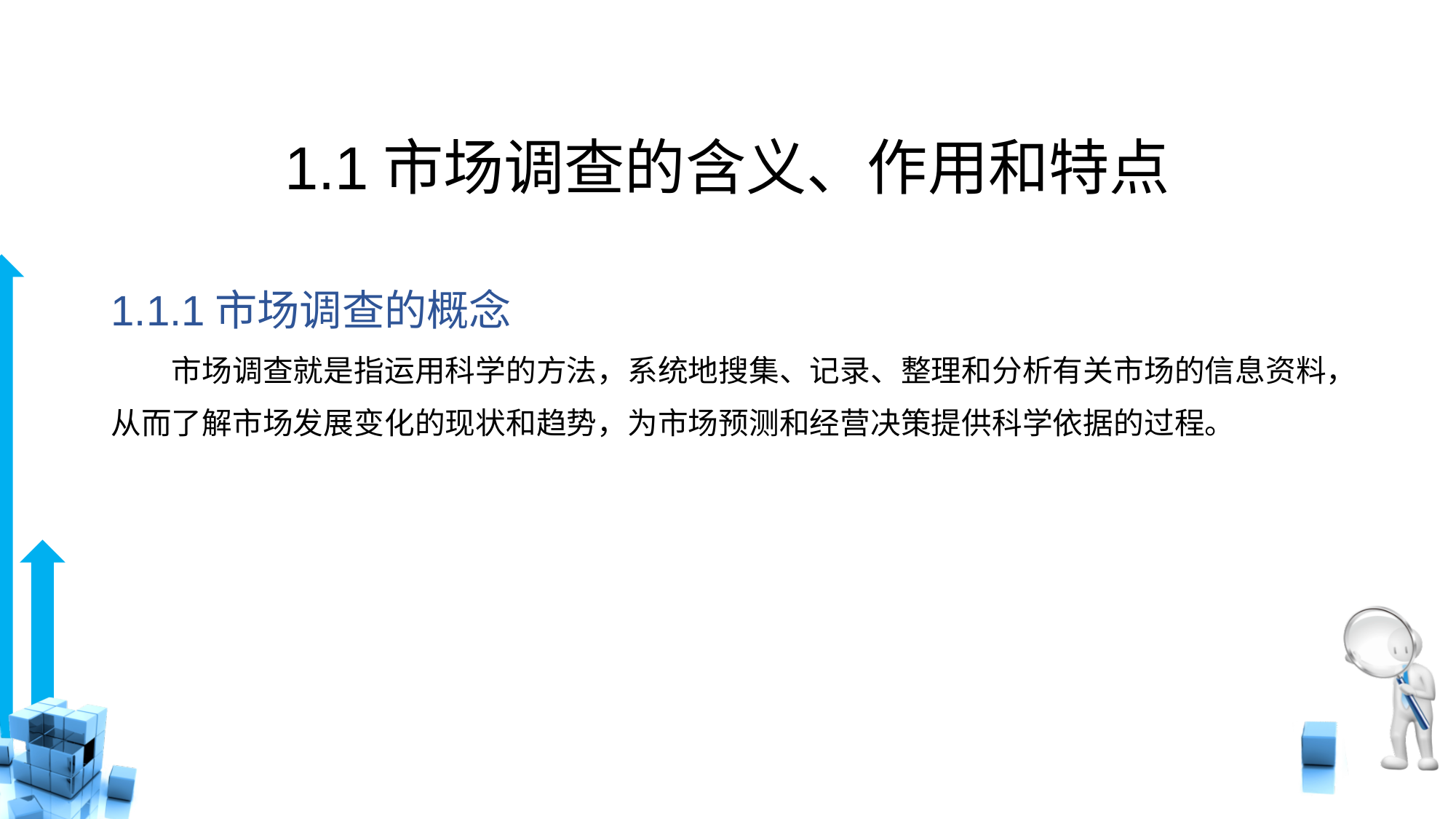

# 1.1市场调查的含义、作用和特点
1.1.1市场调查的概念
　　市场调查就是指运用科学的方法，系统地搜集、记录、整理和分析有关市场的信息资料，从而了解市场发展变化的现状和趋势，为市场预测和经营决策提供科学依据的过程。